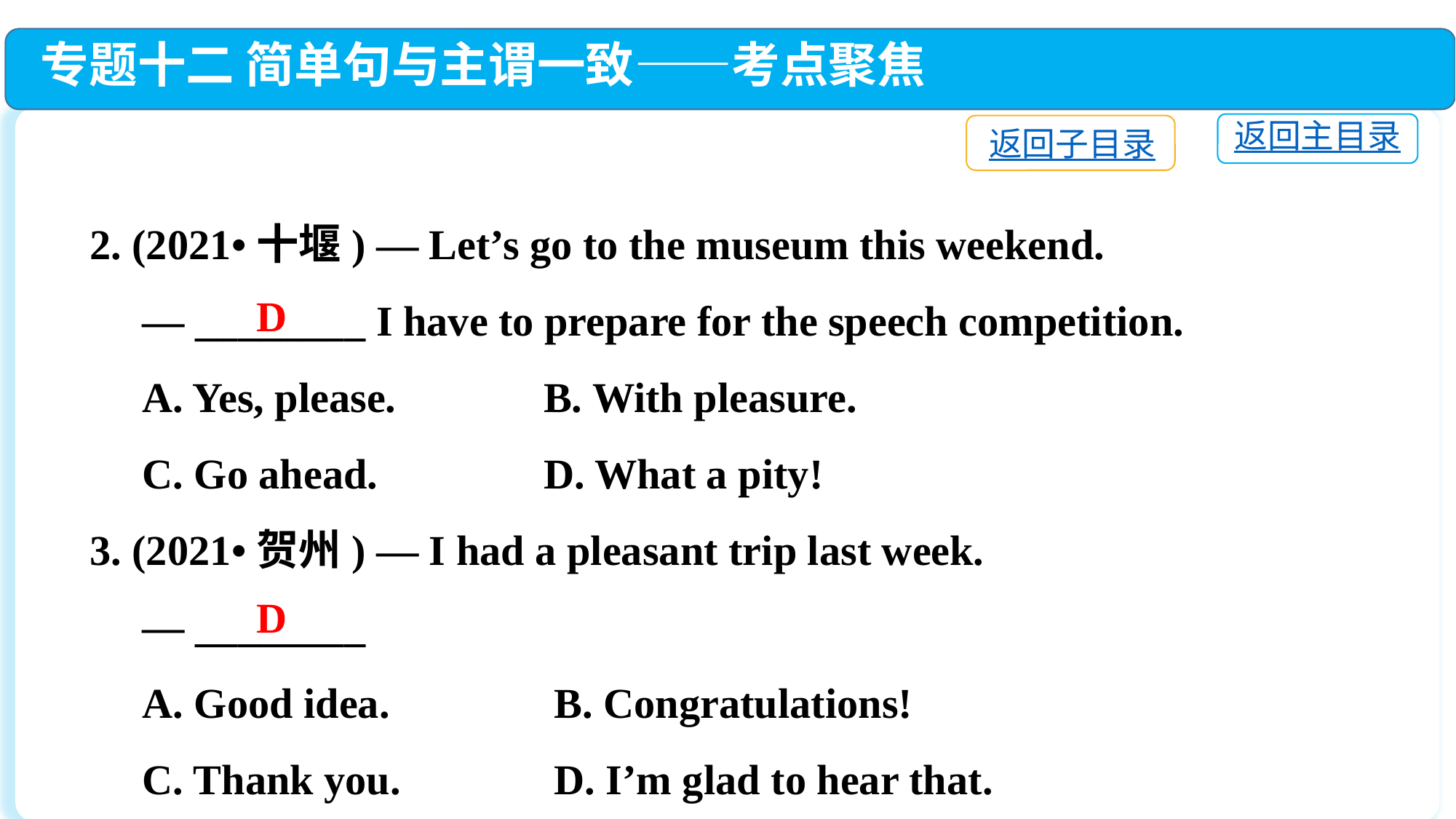

专题十二 简单句与主谓一致——考点聚焦

返回主目录

返回子目录
2. (2021•十堰) — Let’s go to the museum this weekend.
     — ________ I have to prepare for the speech competition.
     A. Yes, please. 	            B. With pleasure.
     C. Go ahead. 	            D. What a pity!
3. (2021•贺州) — I had a pleasant trip last week.
     — ________
     A. Good idea. 	             B. Congratulations!
     C. Thank you. 	             D. I’m glad to hear that.

D
D